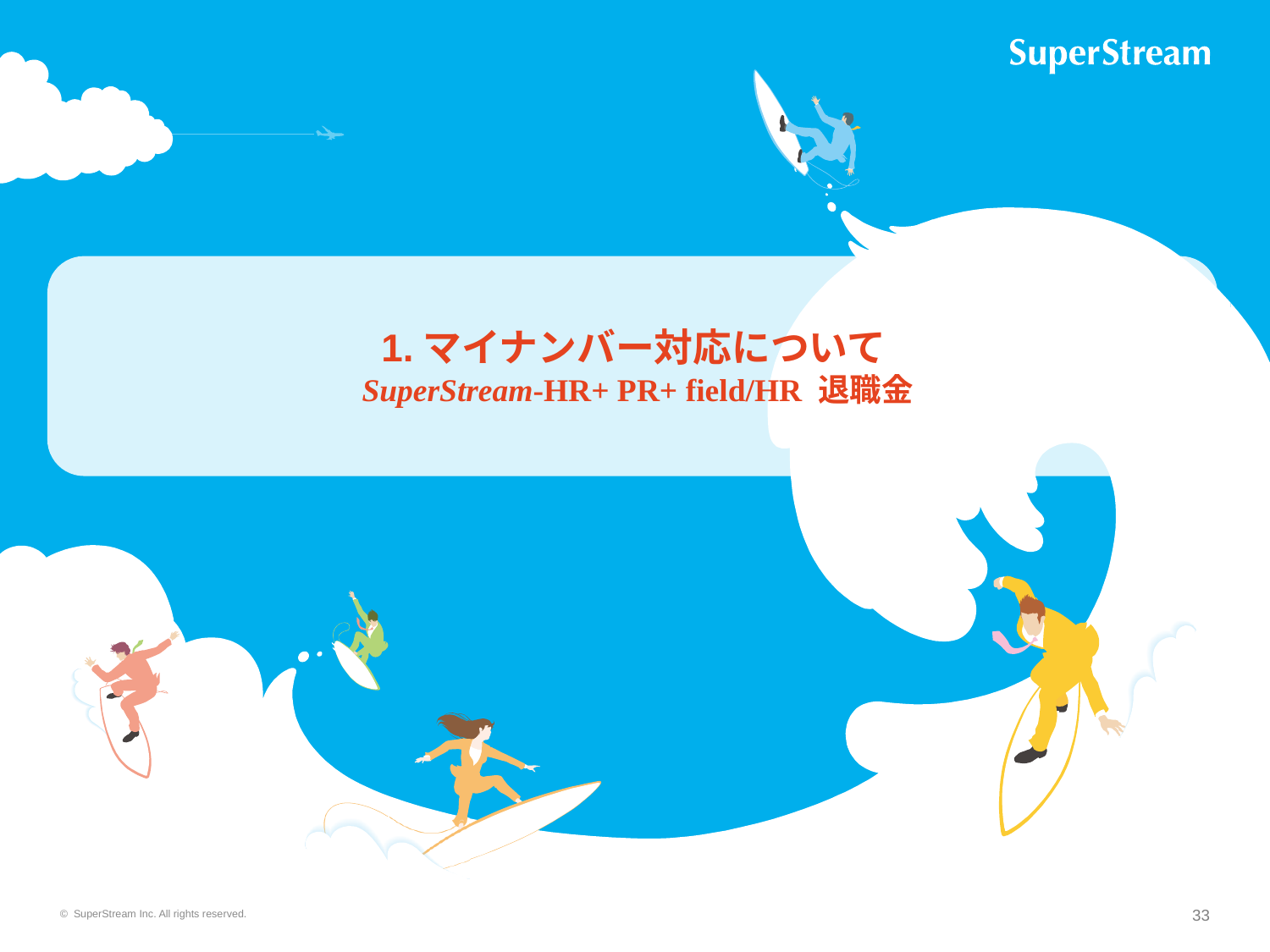

1.マイナンバー対応について
 SuperStream-HR+ PR+ field/HR 退職金
©  SuperStream Inc. All rights reserved.
33